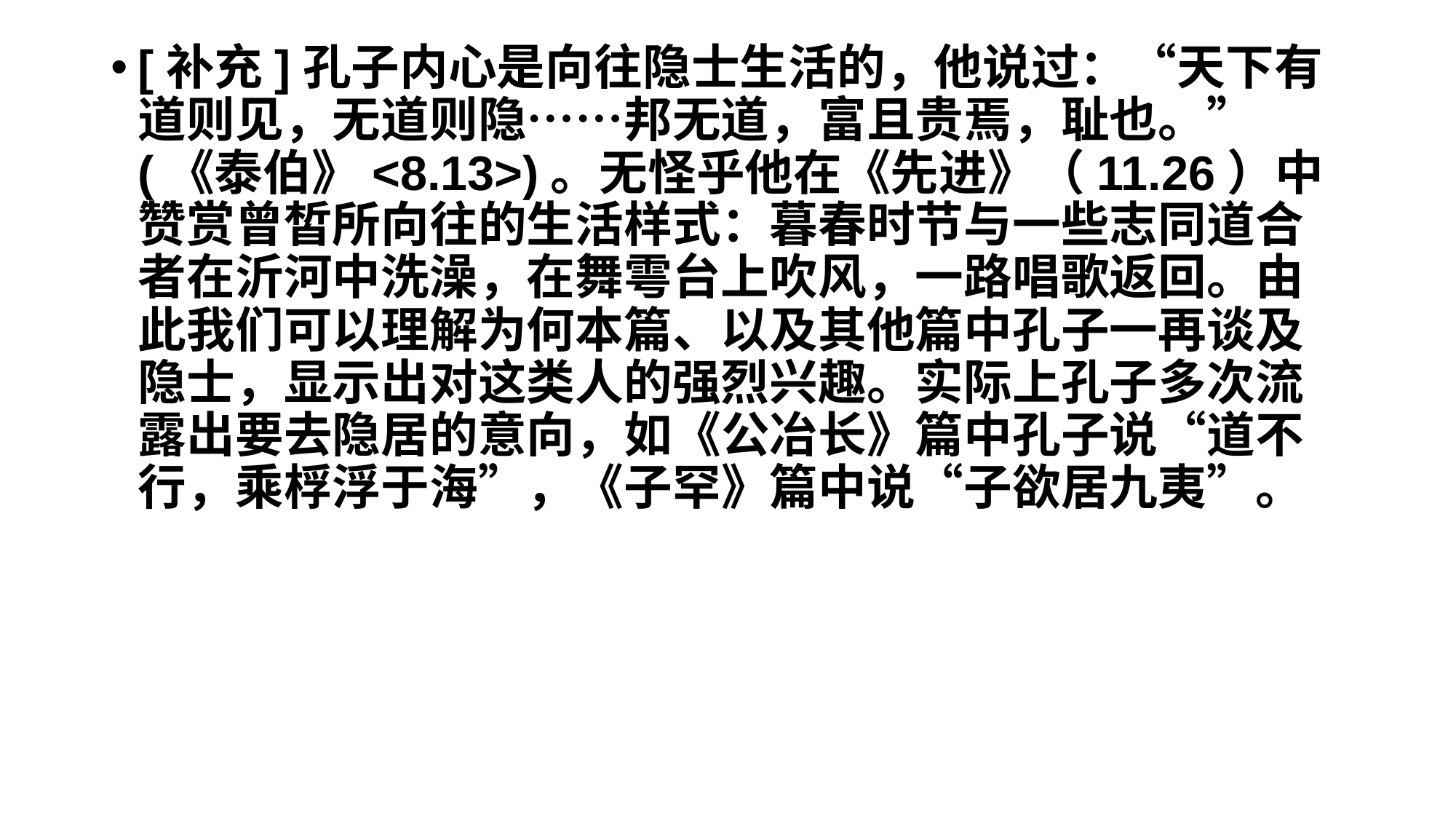

[补充]孔子内心是向往隐士生活的，他说过：“天下有道则见，无道则隐……邦无道，富且贵焉，耻也。”(《泰伯》<8.13>)。无怪乎他在《先进》（11.26）中赞赏曾皙所向往的生活样式：暮春时节与一些志同道合者在沂河中洗澡，在舞雩台上吹风，一路唱歌返回。由此我们可以理解为何本篇、以及其他篇中孔子一再谈及隐士，显示出对这类人的强烈兴趣。实际上孔子多次流露出要去隐居的意向，如《公冶长》篇中孔子说“道不行，乘桴浮于海”，《子罕》篇中说“子欲居九夷”。

#